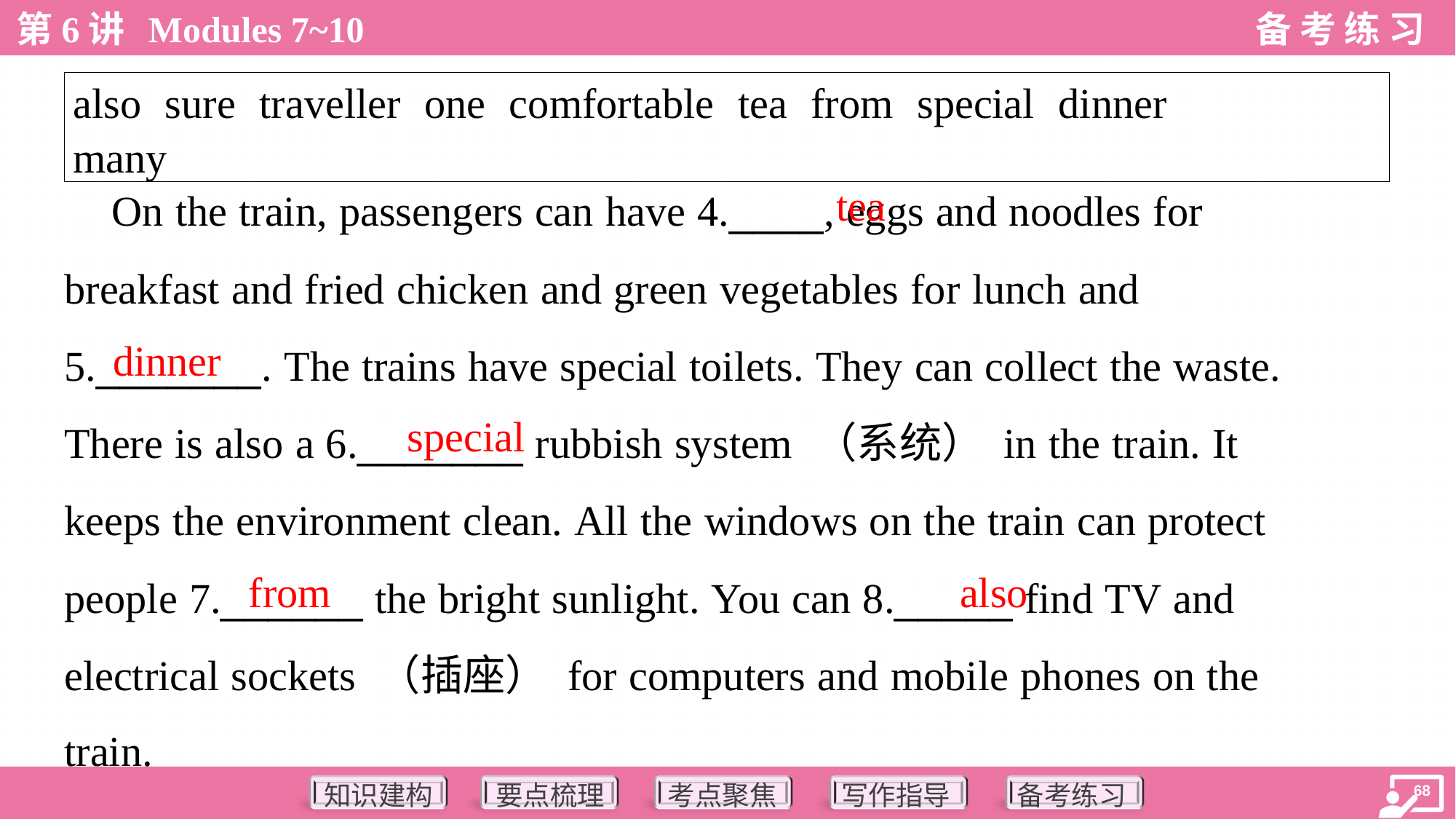

| also sure traveller one comfortable tea from special dinner many |
| --- |
tea
    On the train, passengers can have 4.____, eggs and noodles for
breakfast and fried chicken and green vegetables for lunch and
5._______. The trains have special toilets. They can collect the waste.
There is also a 6._______ rubbish system （系统） in the train. It
keeps the environment clean. All the windows on the train can protect
people 7.______ the bright sunlight. You can 8._____ find TV and
electrical sockets （插座） for computers and mobile phones on the
train.
dinner
special
from
also